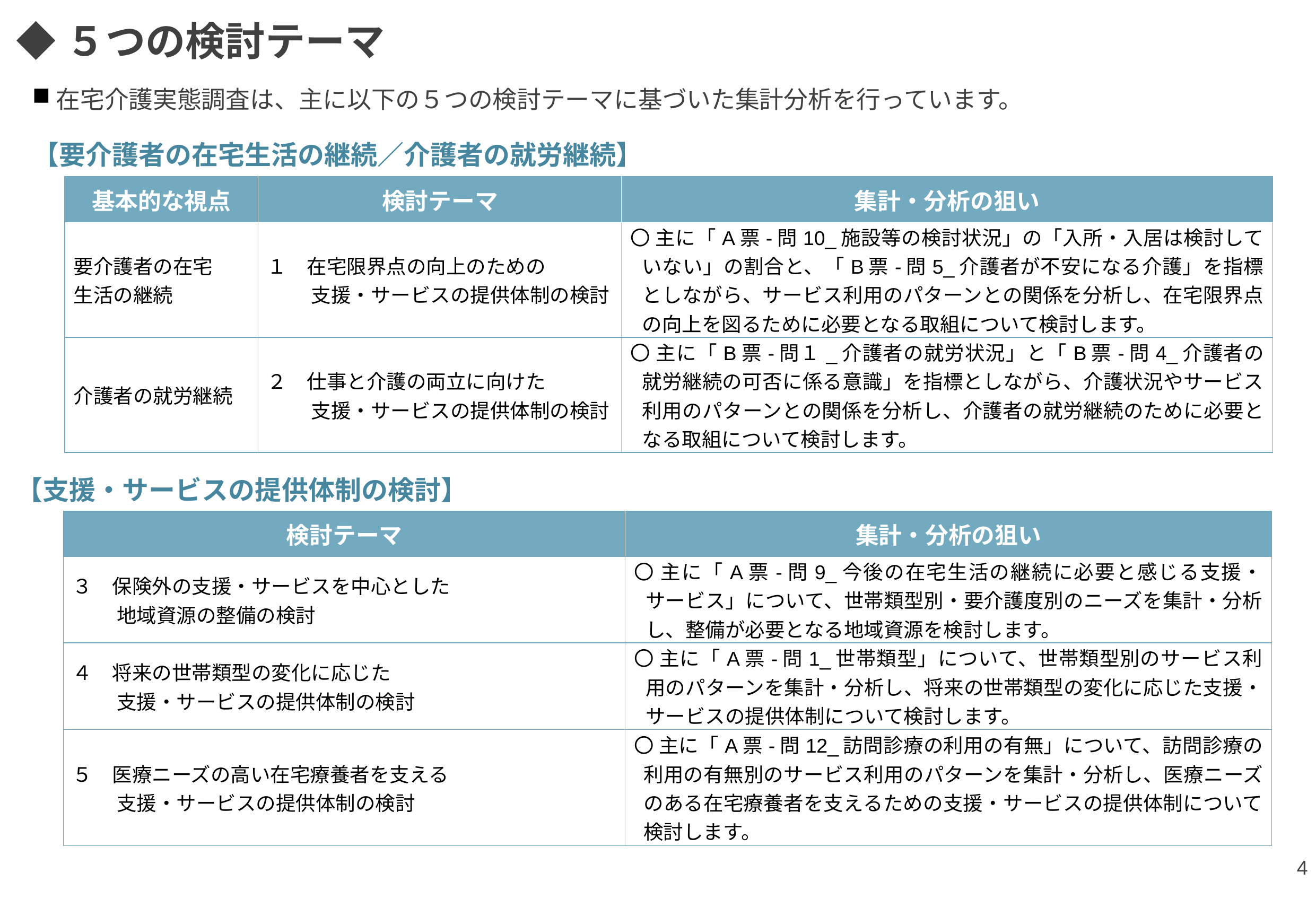

◆５つの検討テーマ
在宅介護実態調査は、主に以下の５つの検討テーマに基づいた集計分析を行っています。
【要介護者の在宅生活の継続／介護者の就労継続】
| 基本的な視点 | 検討テーマ | 集計・分析の狙い |
| --- | --- | --- |
| 要介護者の在宅 生活の継続 | １　在宅限界点の向上のための 　　 支援・サービスの提供体制の検討 | 〇 主に「A票-問10\_施設等の検討状況」の「入所・入居は検討していない」の割合と、「B票-問5\_介護者が不安になる介護」を指標としながら、サービス利用のパターンとの関係を分析し、在宅限界点の向上を図るために必要となる取組について検討します。 |
| 介護者の就労継続 | ２　仕事と介護の両立に向けた 　　 支援・サービスの提供体制の検討 | 〇 主に「B票-問１\_介護者の就労状況」と「B票-問4\_介護者の就労継続の可否に係る意識」を指標としながら、介護状況やサービス利用のパターンとの関係を分析し、介護者の就労継続のために必要となる取組について検討します。 |
【支援・サービスの提供体制の検討】
| 検討テーマ | 集計・分析の狙い |
| --- | --- |
| ３　保険外の支援・サービスを中心とした 　　 地域資源の整備の検討 | 〇 主に「A票-問9\_今後の在宅生活の継続に必要と感じる支援・サービス」について、世帯類型別・要介護度別のニーズを集計・分析し、整備が必要となる地域資源を検討します。 |
| ４　将来の世帯類型の変化に応じた 　　 支援・サービスの提供体制の検討 | 〇 主に「A票-問1\_世帯類型」について、世帯類型別のサービス利用のパターンを集計・分析し、将来の世帯類型の変化に応じた支援・サービスの提供体制について検討します。 |
| ５　医療ニーズの高い在宅療養者を支える 　　 支援・サービスの提供体制の検討 | 〇 主に「A票-問12\_訪問診療の利用の有無」について、訪問診療の利用の有無別のサービス利用のパターンを集計・分析し、医療ニーズのある在宅療養者を支えるための支援・サービスの提供体制について検討します。 |
4